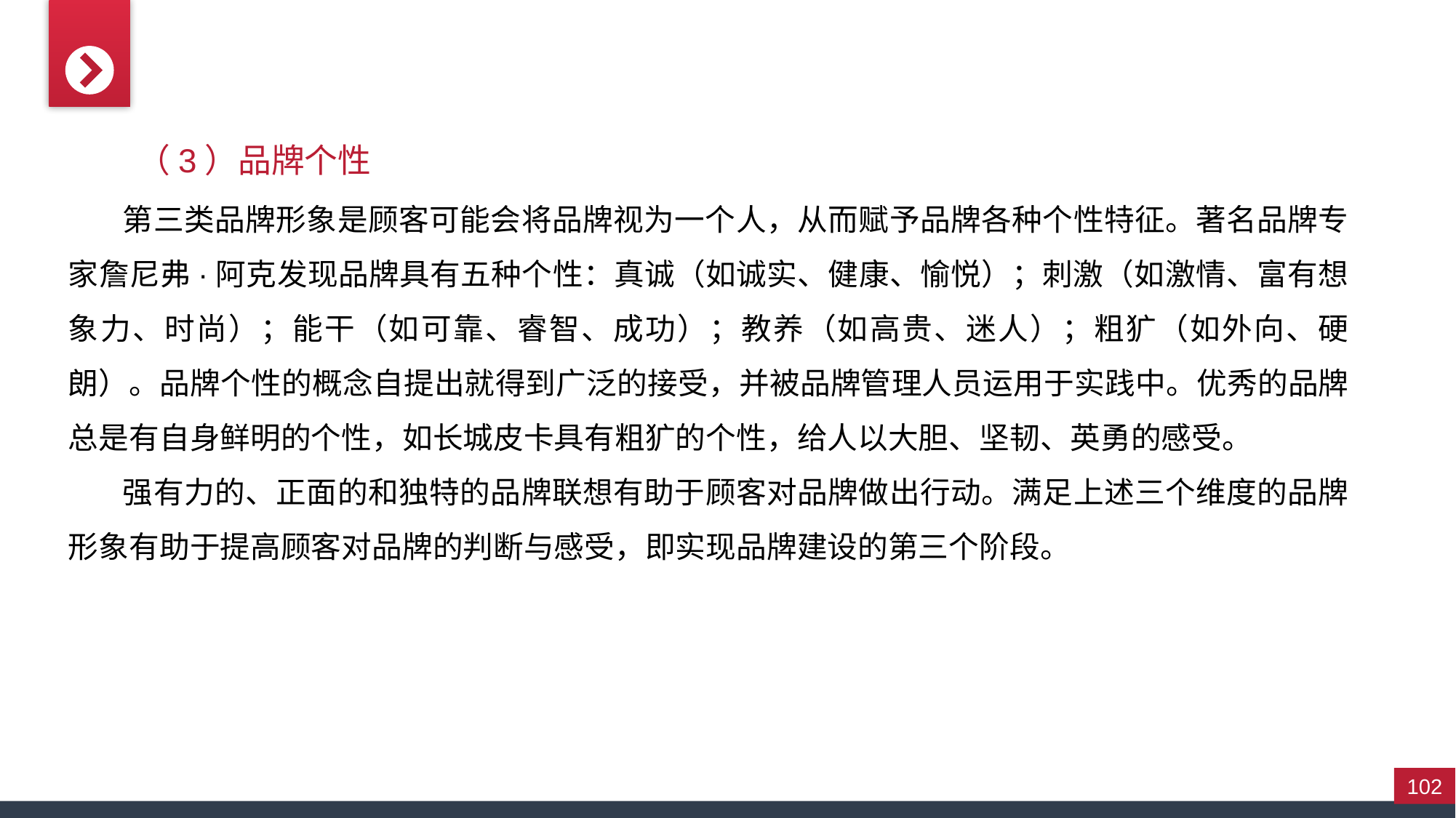

（3）品牌个性
第三类品牌形象是顾客可能会将品牌视为一个人，从而赋予品牌各种个性特征。著名品牌专家詹尼弗·阿克发现品牌具有五种个性：真诚（如诚实、健康、愉悦）；刺激（如激情、富有想象力、时尚）；能干（如可靠、睿智、成功）；教养（如高贵、迷人）；粗犷（如外向、硬朗）。品牌个性的概念自提出就得到广泛的接受，并被品牌管理人员运用于实践中。优秀的品牌总是有自身鲜明的个性，如长城皮卡具有粗犷的个性，给人以大胆、坚韧、英勇的感受。
强有力的、正面的和独特的品牌联想有助于顾客对品牌做出行动。满足上述三个维度的品牌形象有助于提高顾客对品牌的判断与感受，即实现品牌建设的第三个阶段。